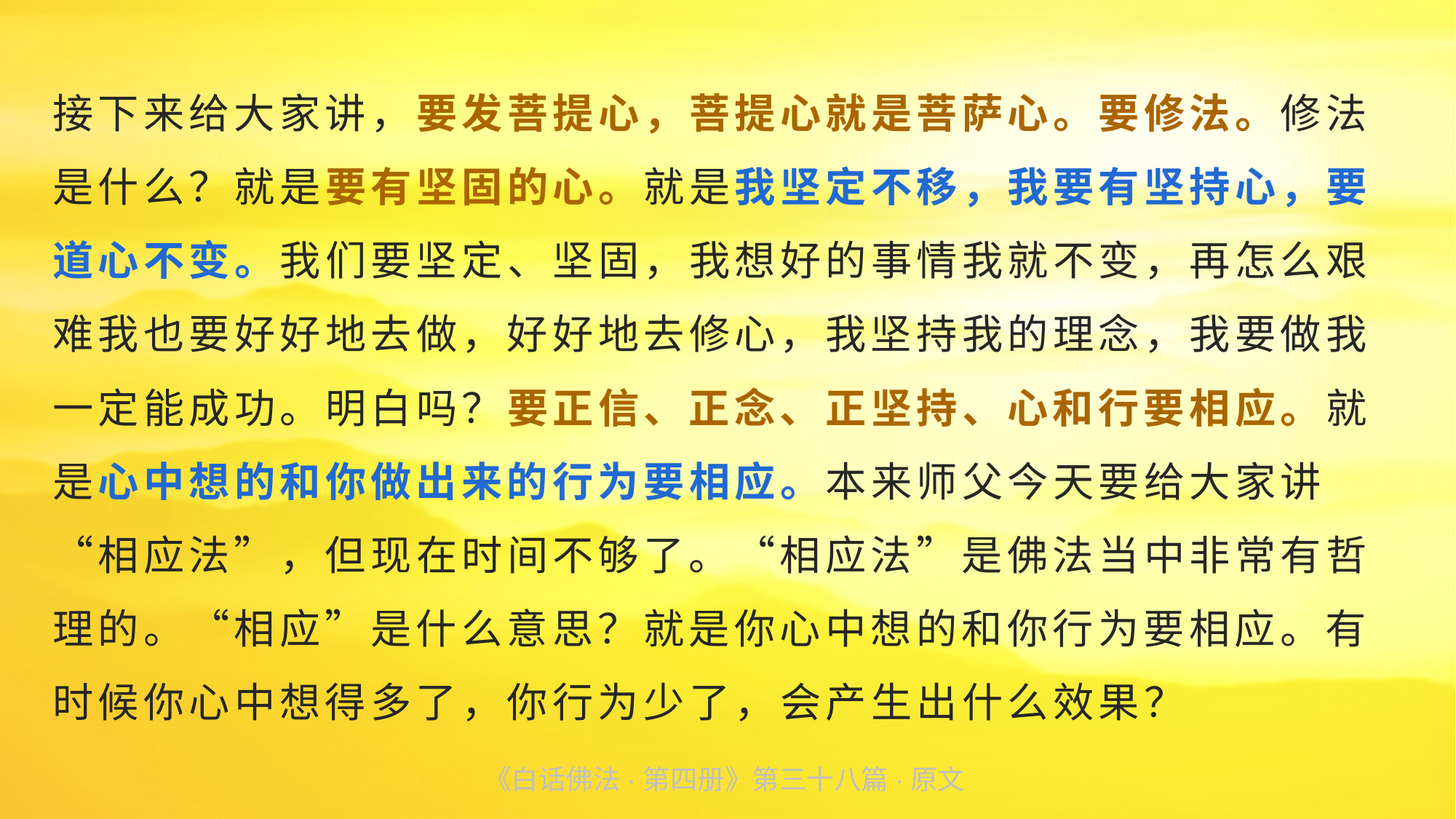

接下来给大家讲，要发菩提心，菩提心就是菩萨心。要修法。修法是什么？就是要有坚固的心。就是我坚定不移，我要有坚持心，要道心不变。我们要坚定、坚固，我想好的事情我就不变，再怎么艰难我也要好好地去做，好好地去修心，我坚持我的理念，我要做我一定能成功。明白吗？要正信、正念、正坚持、心和行要相应。就是心中想的和你做出来的行为要相应。本来师父今天要给大家讲“相应法”，但现在时间不够了。“相应法”是佛法当中非常有哲理的。“相应”是什么意思？就是你心中想的和你行为要相应。有
时候你心中想得多了，你行为少了，会产生出什么效果？
《白话佛法·第四册》第三十八篇·原文